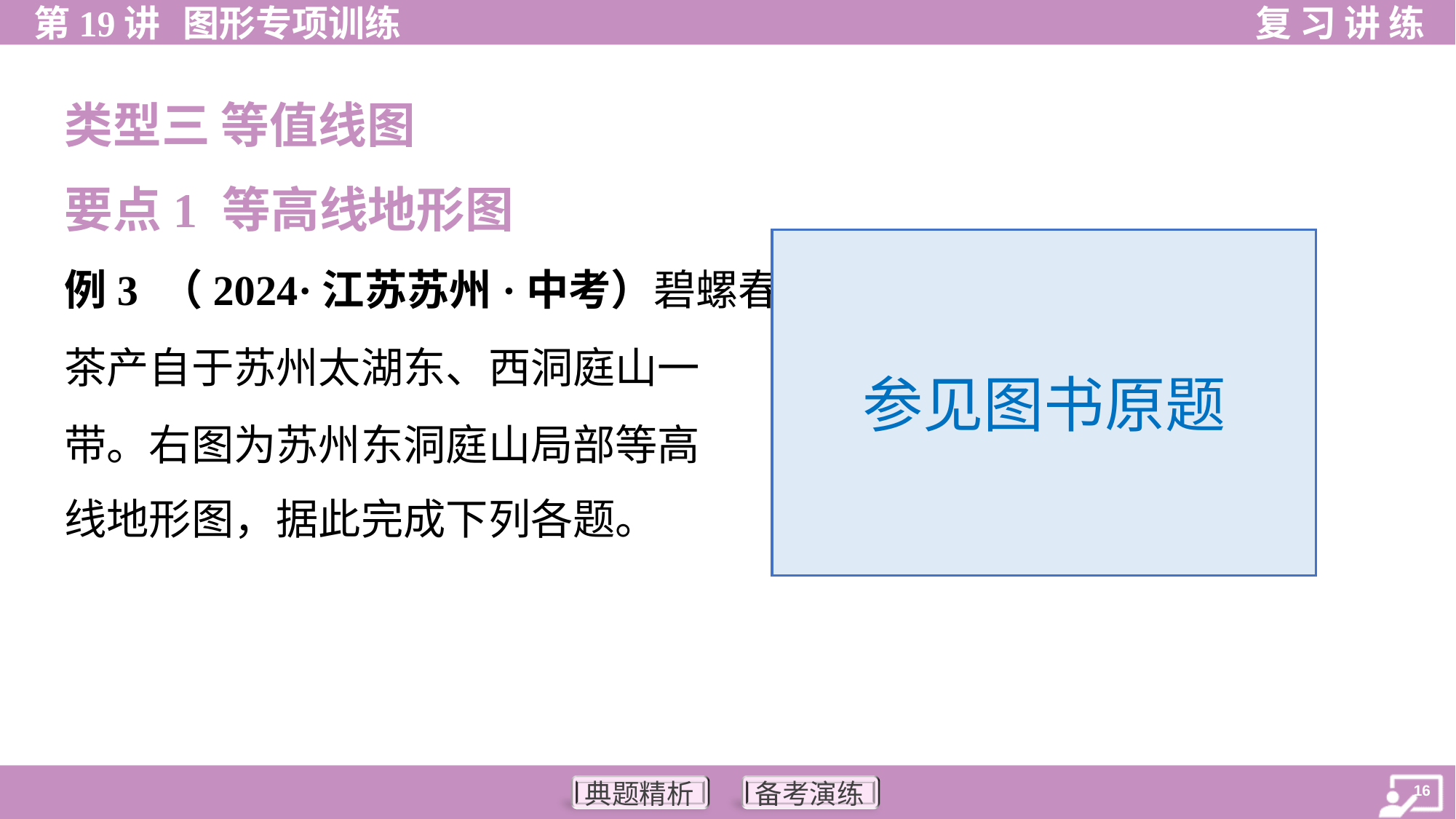

类型三 等值线图
要点1 等高线地形图

参见图书原题
例3 （2024·江苏苏州·中考）碧螺春
茶产自于苏州太湖东、西洞庭山一
带。右图为苏州东洞庭山局部等高
线地形图，据此完成下列各题。